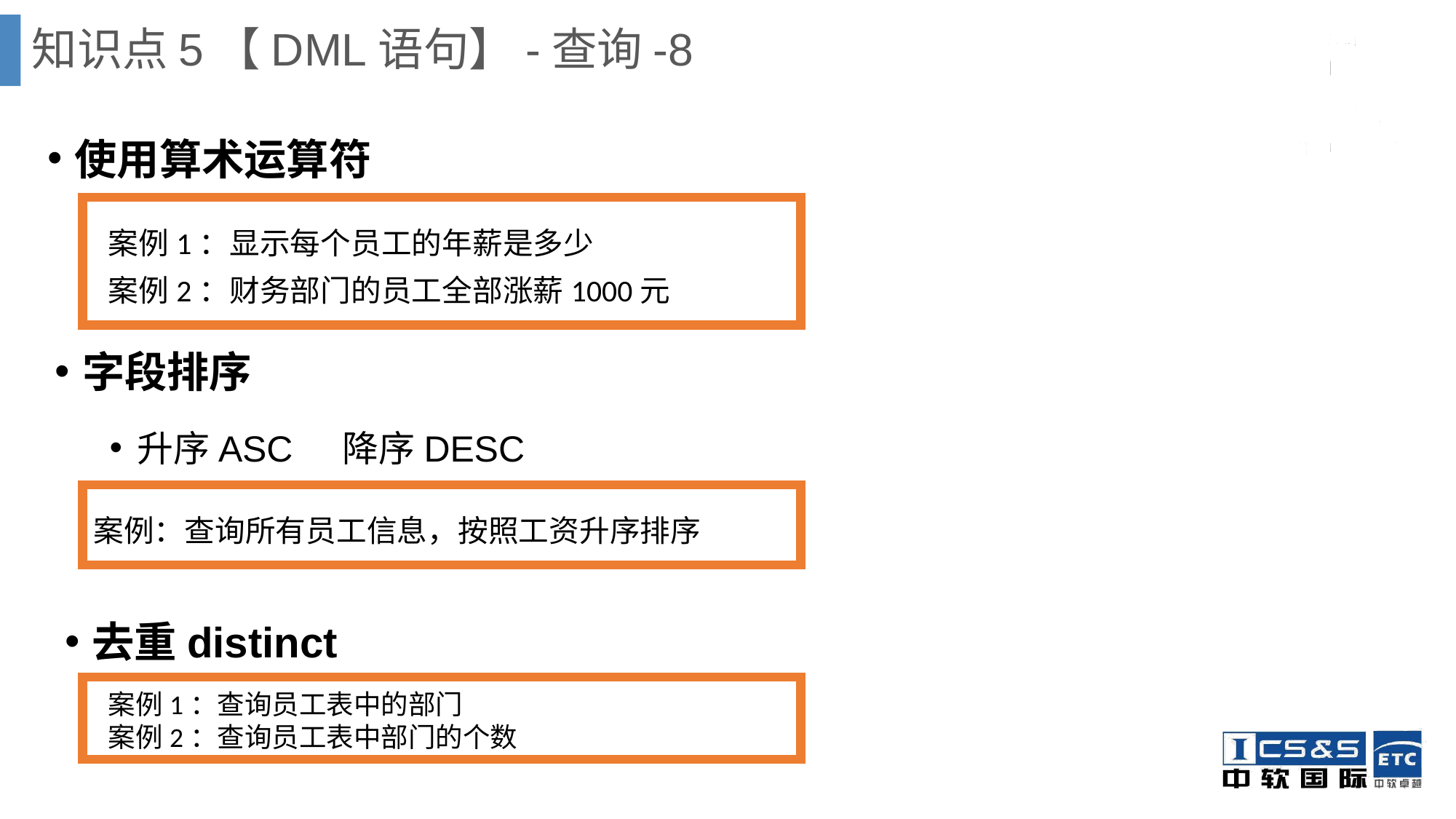

# 知识点5【DML语句】-查询-8
使用算术运算符

案例1：显示每个员工的年薪是多少
案例1：显示每个员工的年薪是多少
案例2：财务部门的员工全部涨薪1000元
字段排序
升序ASC    降序DESC

案例1：显示每个员工的年薪是多少
案例：查询所有员工信息，按照工资升序排序
去重distinct

案例1：显示每个员工的年薪是多少
案例1：查询员工表中的部门
案例2：查询员工表中部门的个数